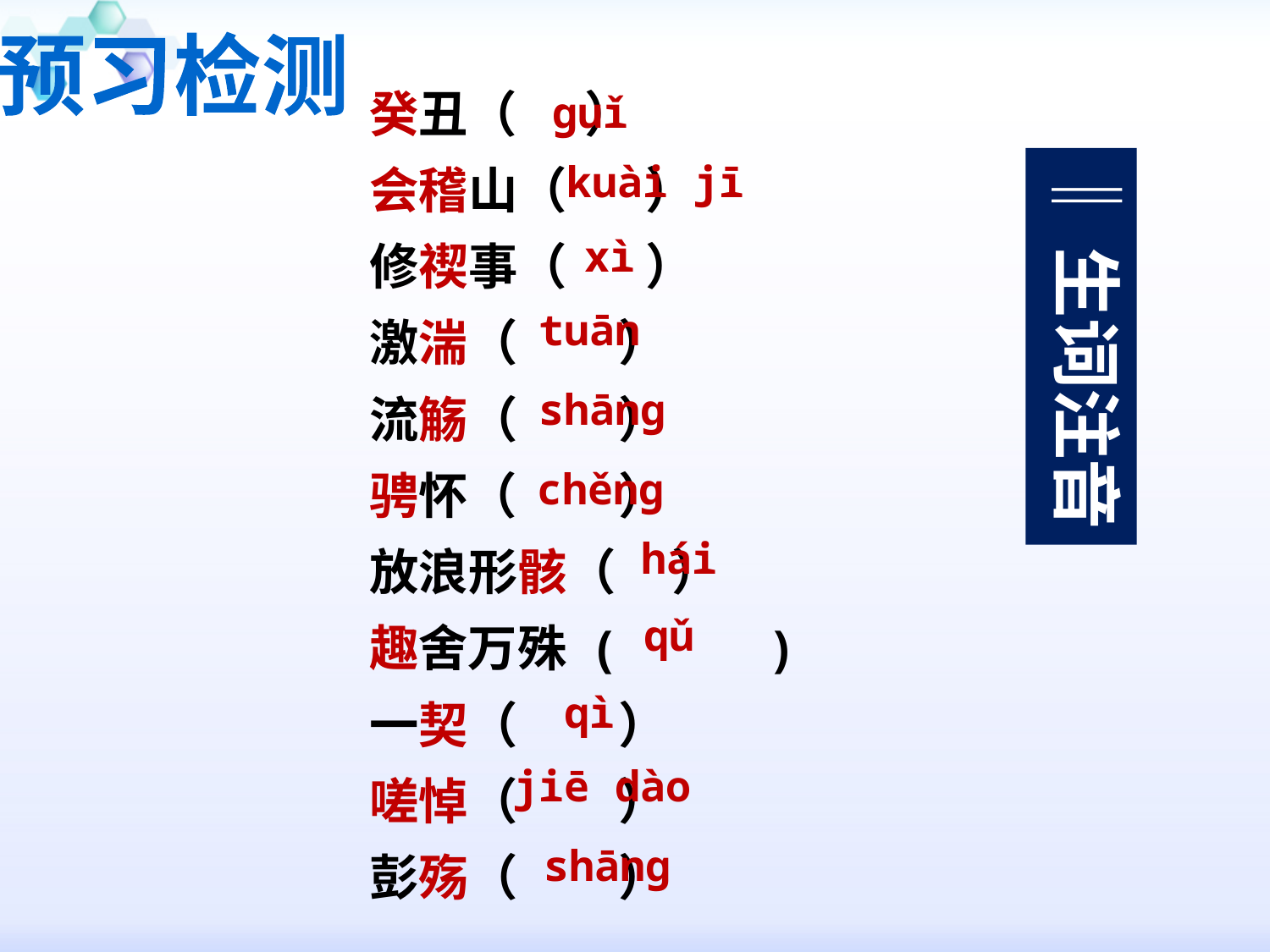

预习检测
癸丑（      ）
会稽山（       ）
修禊事（       ）
激湍（         ）
流觞（         ）
骋怀（         ）
放浪形骸（     ）
趣舍万殊 (     )
一契（         ）
嗟悼（         ）
彭殇（         ）
ɡuǐ
‖生词注音
kuài jī
xì
tuān
shānɡ
chěnɡ
hái
qǔ
qì
jiē dào
shānɡ